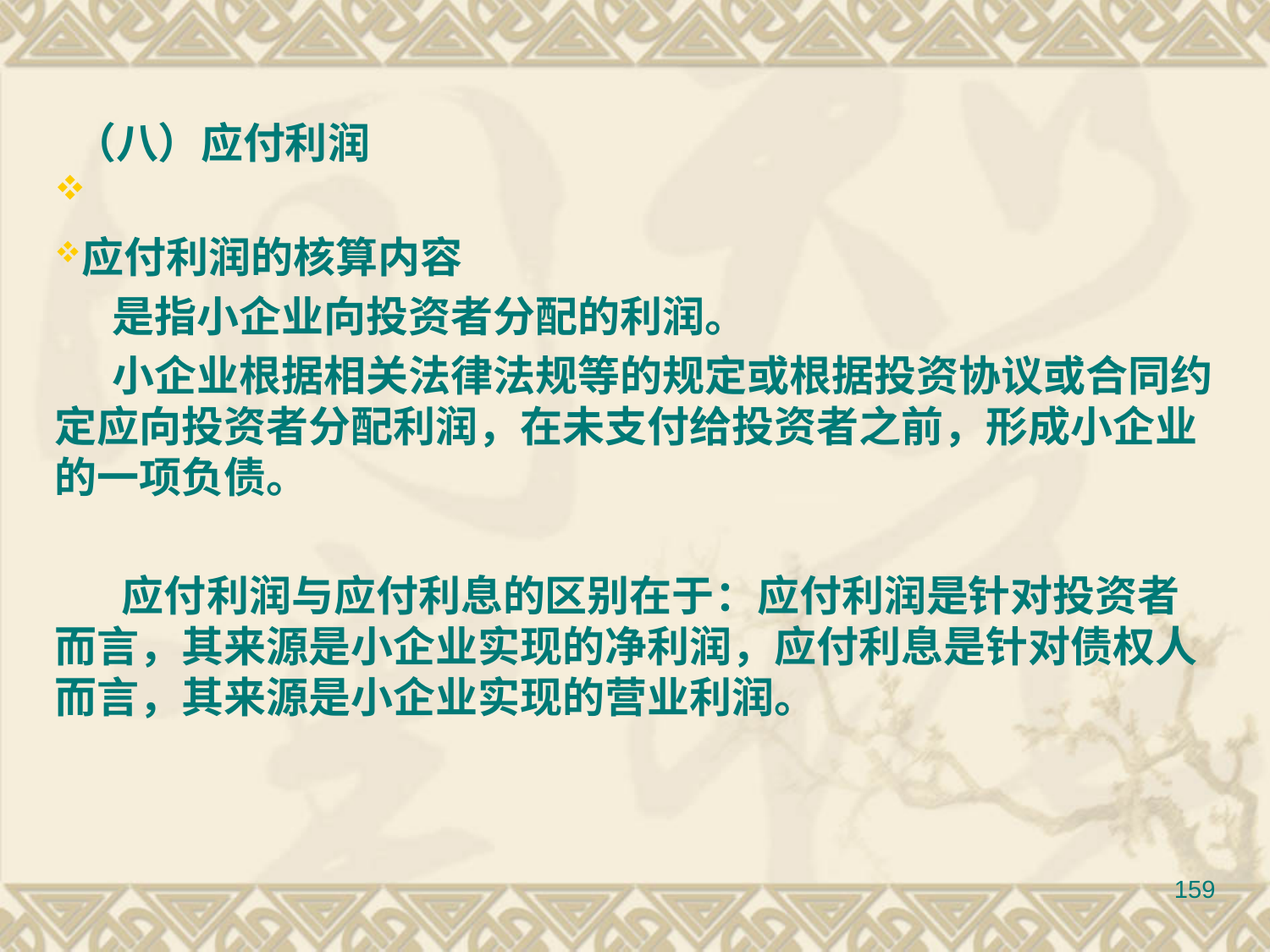

（八）应付利润

应付利润的核算内容
     是指小企业向投资者分配的利润。
     小企业根据相关法律法规等的规定或根据投资协议或合同约定应向投资者分配利润，在未支付给投资者之前，形成小企业的一项负债。

      应付利润与应付利息的区别在于：应付利润是针对投资者而言，其来源是小企业实现的净利润，应付利息是针对债权人而言，其来源是小企业实现的营业利润。

159